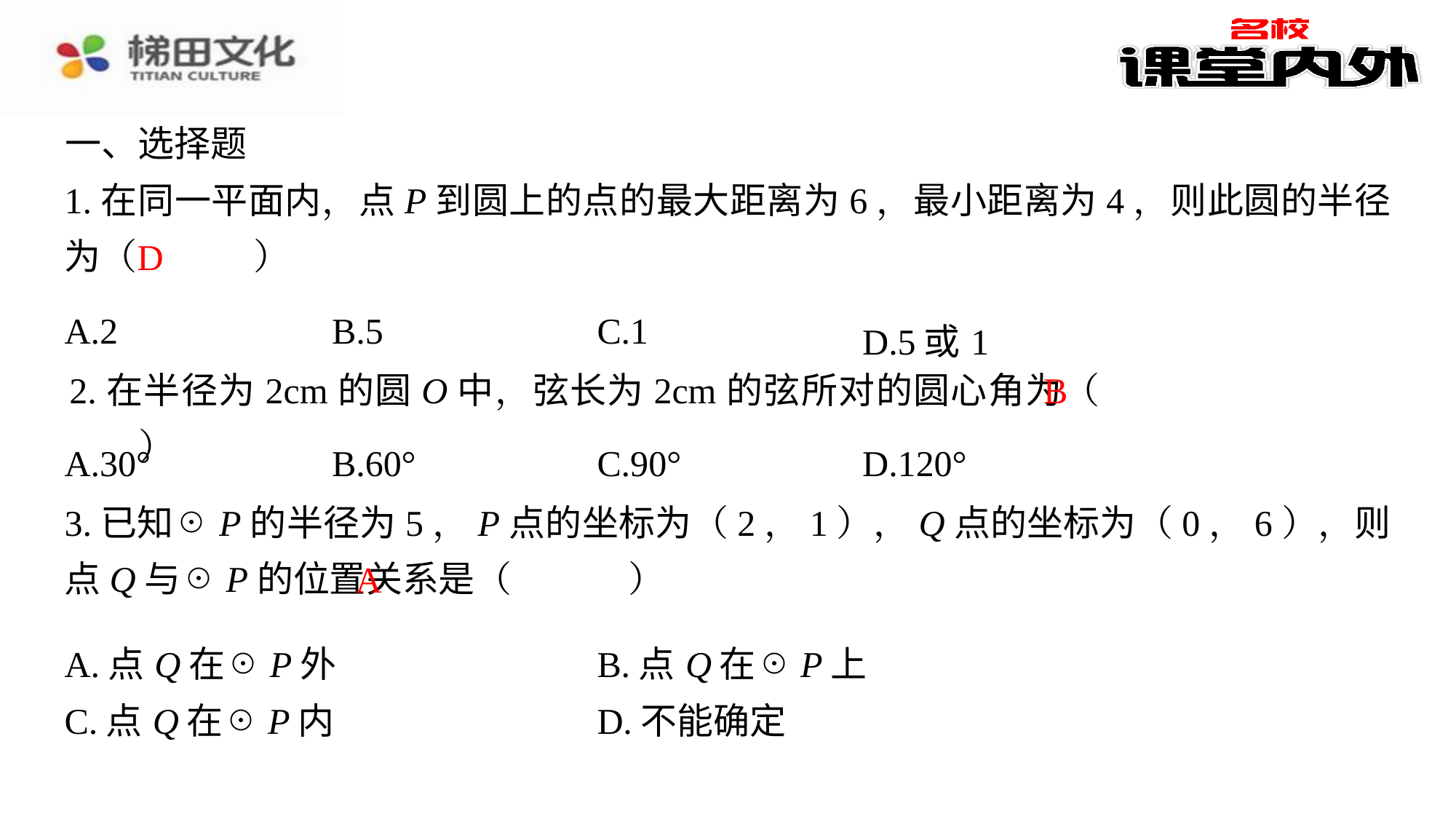

一、选择题
1.在同一平面内，点P到圆上的点的最大距离为6，最小距离为4，则此圆的半径为（　D　）
D
| A.2 | B.5 | C.1 | D.5或1 |
| --- | --- | --- | --- |
B
2.在半径为2cm的圆O中，弦长为2cm的弦所对的圆心角为（　B　）
| A.30° | B.60° | C.90° | D.120° |
| --- | --- | --- | --- |
3.已知☉P的半径为5，P点的坐标为（2，1），Q点的坐标为（0，6），则点Q与☉P的位置关系是（　A　）
A
| A.点Q在☉P外 | B.点Q在☉P上 |
| --- | --- |
| C.点Q在☉P内 | D.不能确定 |